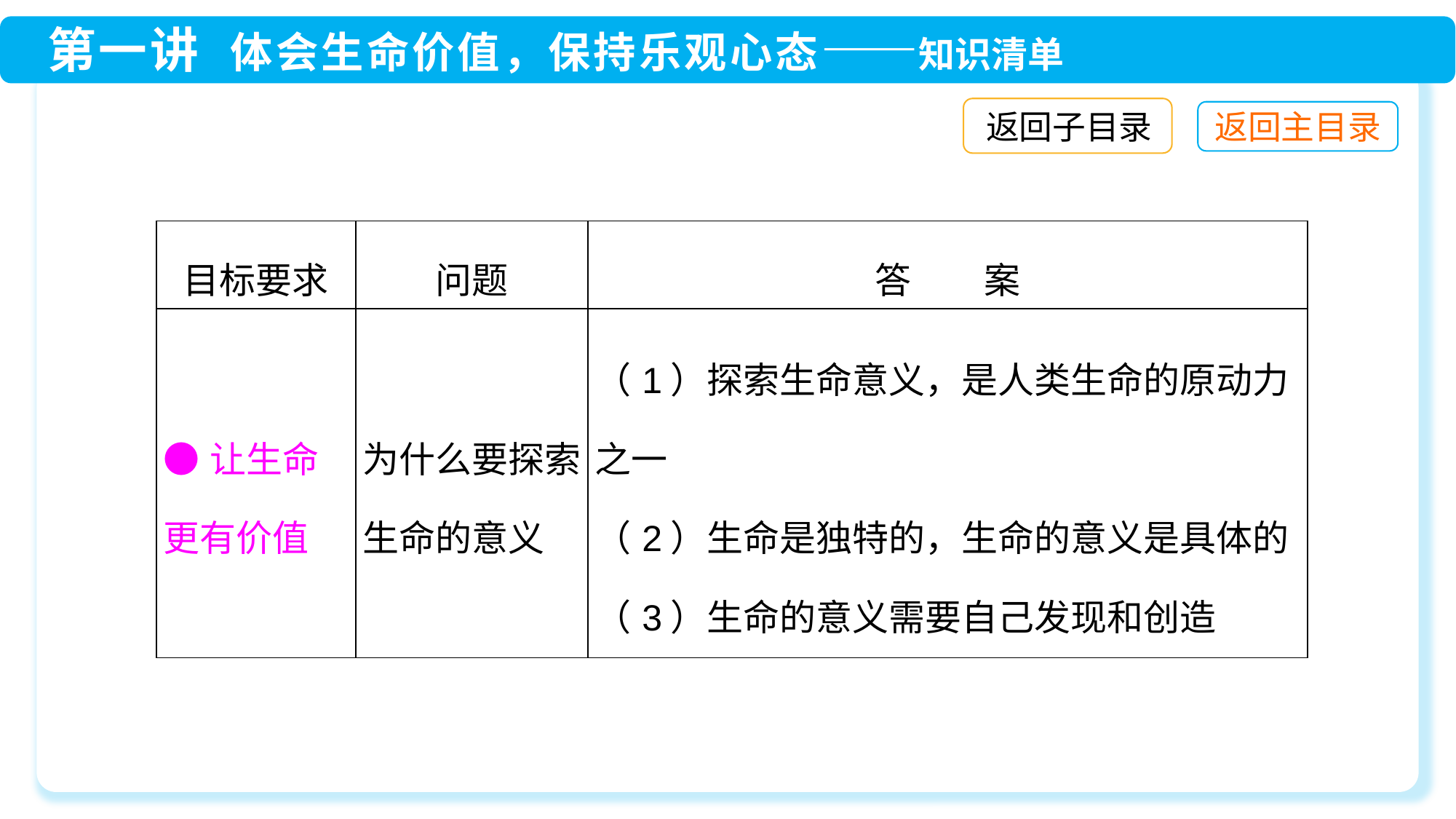

返回子目录
| 目标要求 | 问题 | 答　　案 |
| --- | --- | --- |
| ●让生命更有价值 | 为什么要探索生命的意义 | （1）探索生命意义，是人类生命的原动力之一 （2）生命是独特的，生命的意义是具体的 （3）生命的意义需要自己发现和创造 |